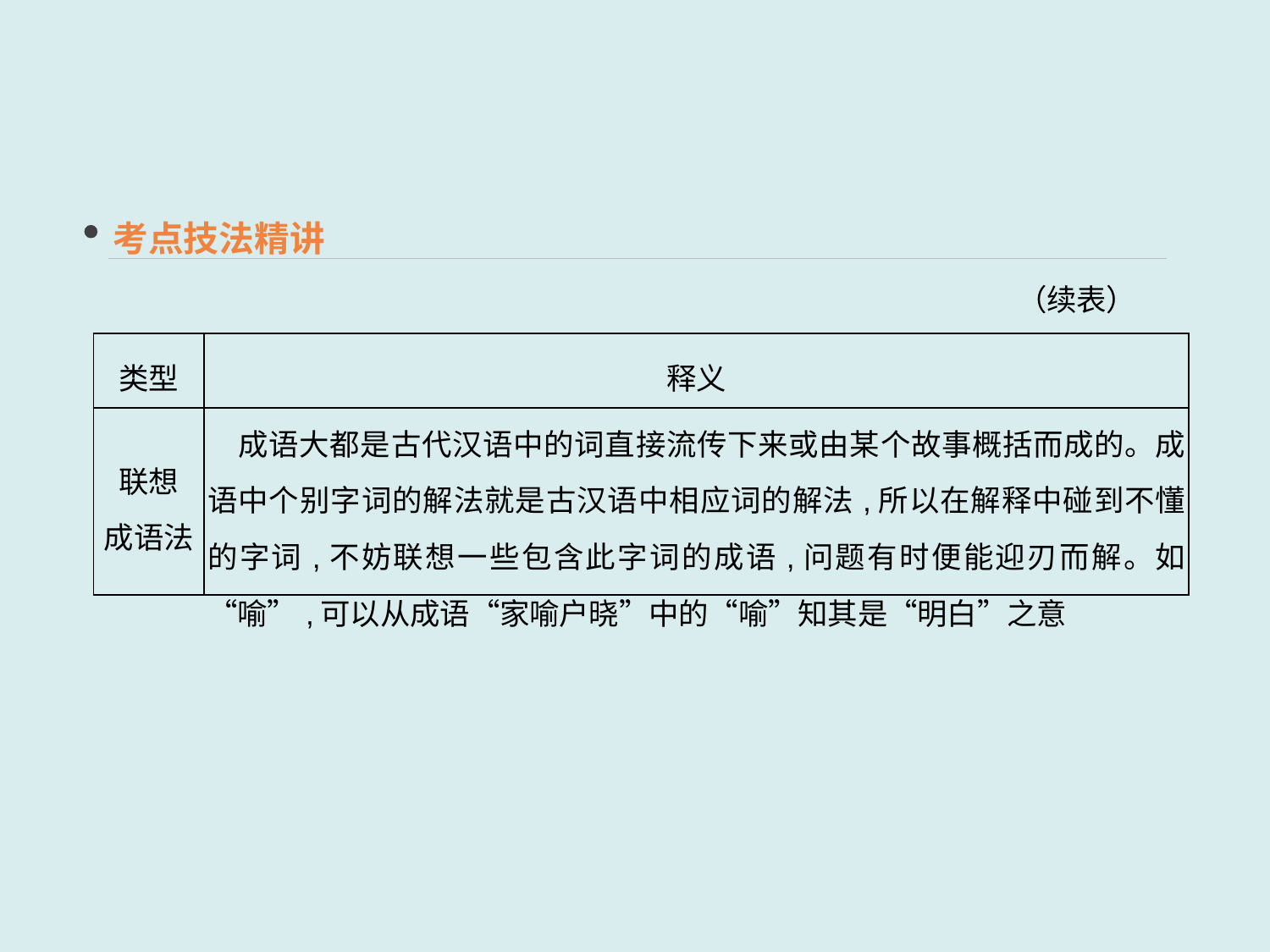

考点技法精讲

（续表）
| 类型 | 释义 |
| --- | --- |
| 联想 成语法 | 成语大都是古代汉语中的词直接流传下来或由某个故事概括而成的。成语中个别字词的解法就是古汉语中相应词的解法,所以在解释中碰到不懂的字词,不妨联想一些包含此字词的成语,问题有时便能迎刃而解。如“喻”,可以从成语“家喻户晓”中的“喻”知其是“明白”之意 |